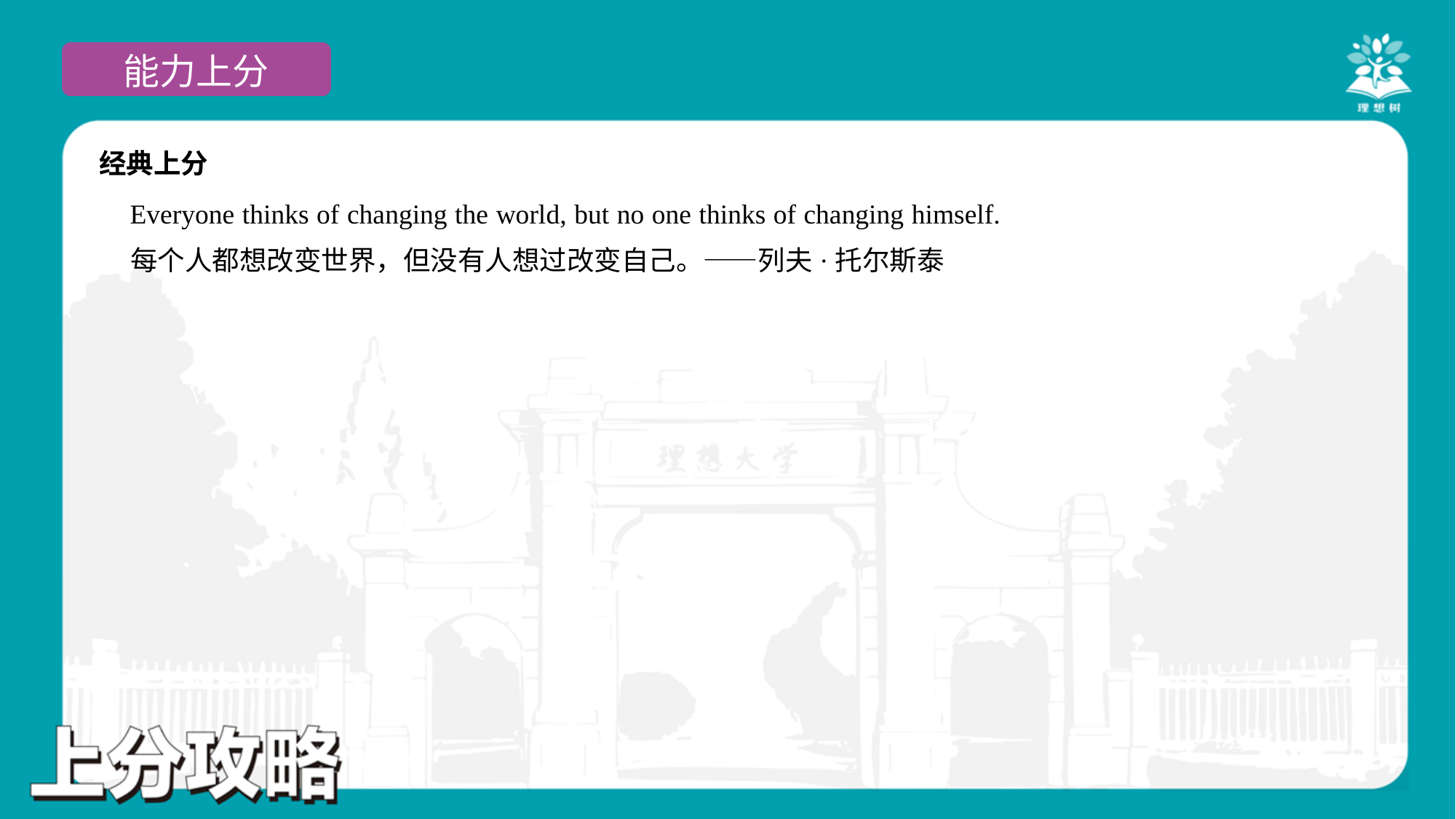

经典上分
    Everyone thinks of changing the world, but no one thinks of changing himself.
    每个人都想改变世界，但没有人想过改变自己。——列夫·托尔斯泰